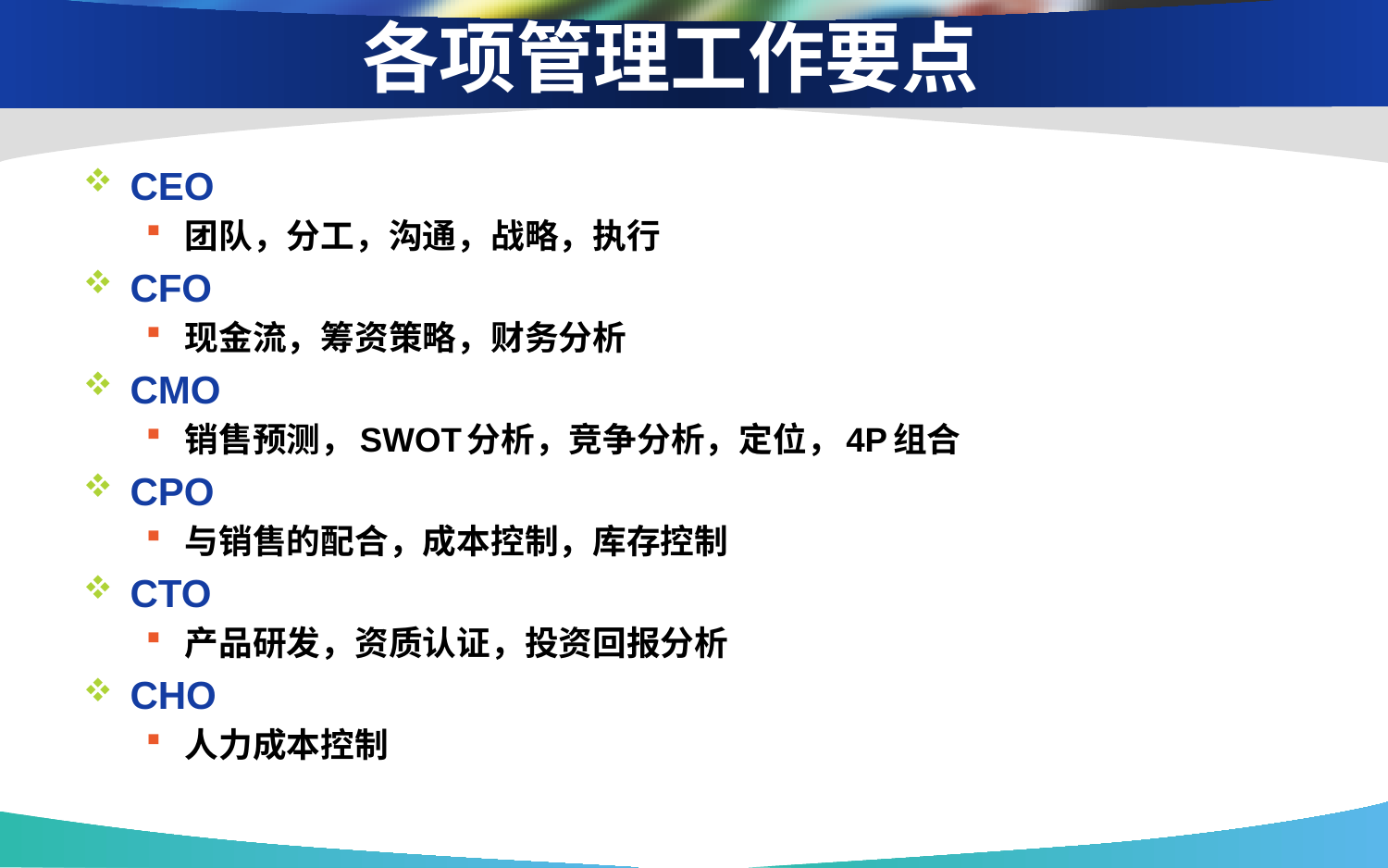

# 各项管理工作要点
CEO
团队，分工，沟通，战略，执行
CFO
现金流，筹资策略，财务分析
CMO
销售预测，SWOT分析，竞争分析，定位，4P组合
CPO
与销售的配合，成本控制，库存控制
CTO
产品研发，资质认证，投资回报分析
CHO
人力成本控制